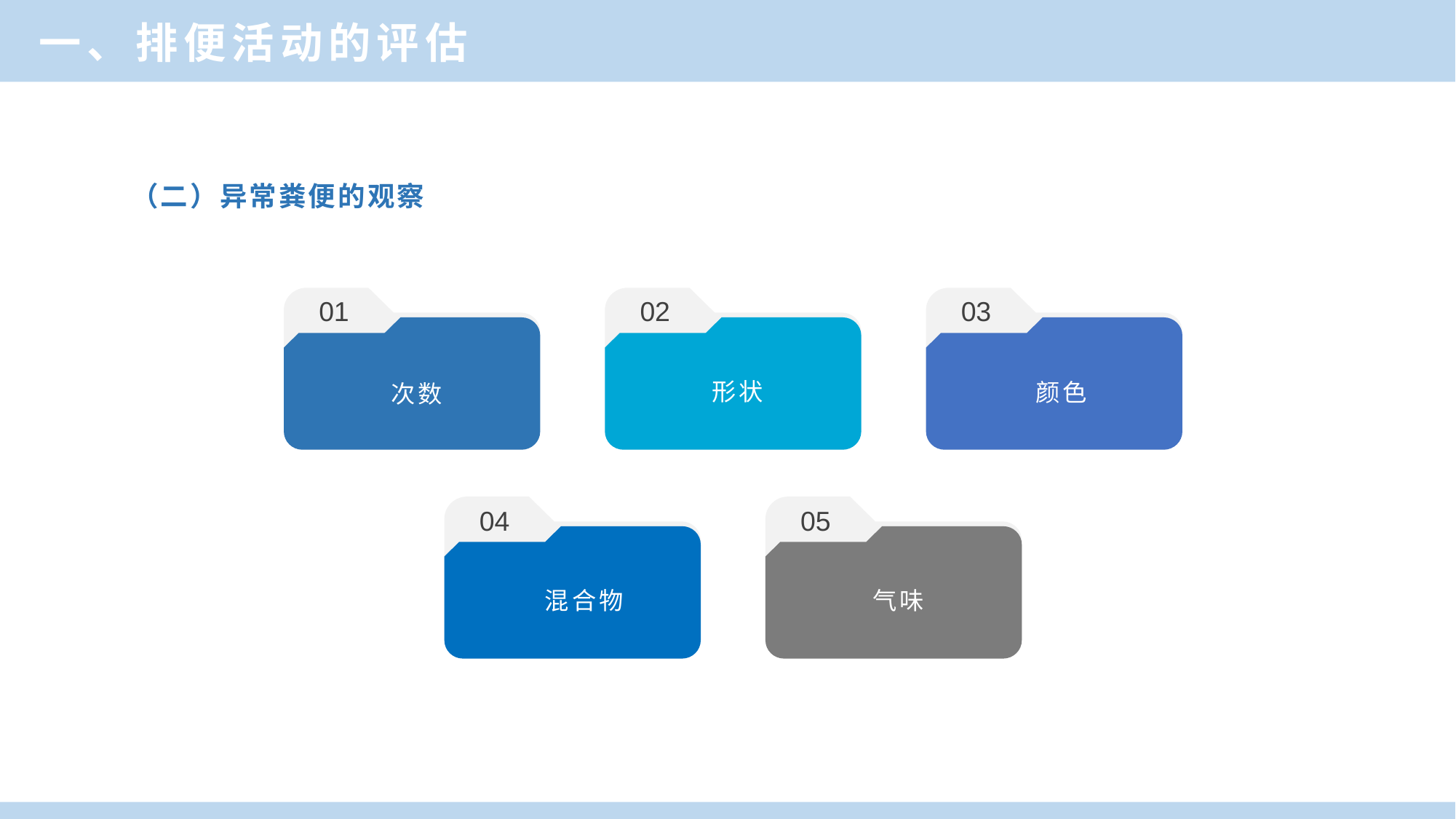

一、排便活动的评估
（二）异常粪便的观察

01
02
03

形状
 颜色
次数

04
05

 混合物
气味